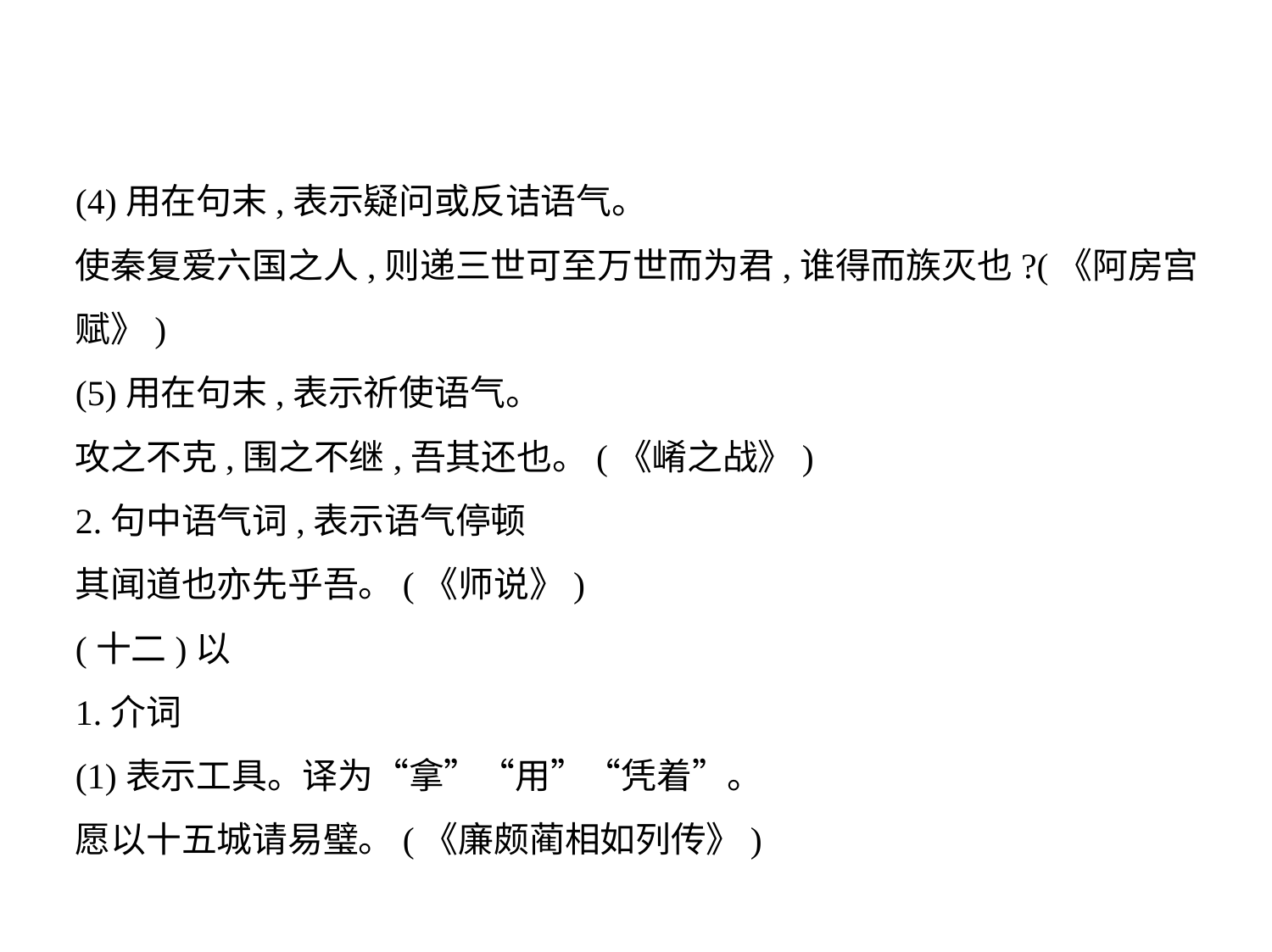

(4)用在句末,表示疑问或反诘语气。
使秦复爱六国之人,则递三世可至万世而为君,谁得而族灭也?(《阿房宫
赋》)
(5)用在句末,表示祈使语气。
攻之不克,围之不继,吾其还也。(《崤之战》)
2.句中语气词,表示语气停顿
其闻道也亦先乎吾。(《师说》)
(十二)以
1.介词
(1)表示工具。译为“拿”“用”“凭着”。
愿以十五城请易璧。(《廉颇蔺相如列传》)